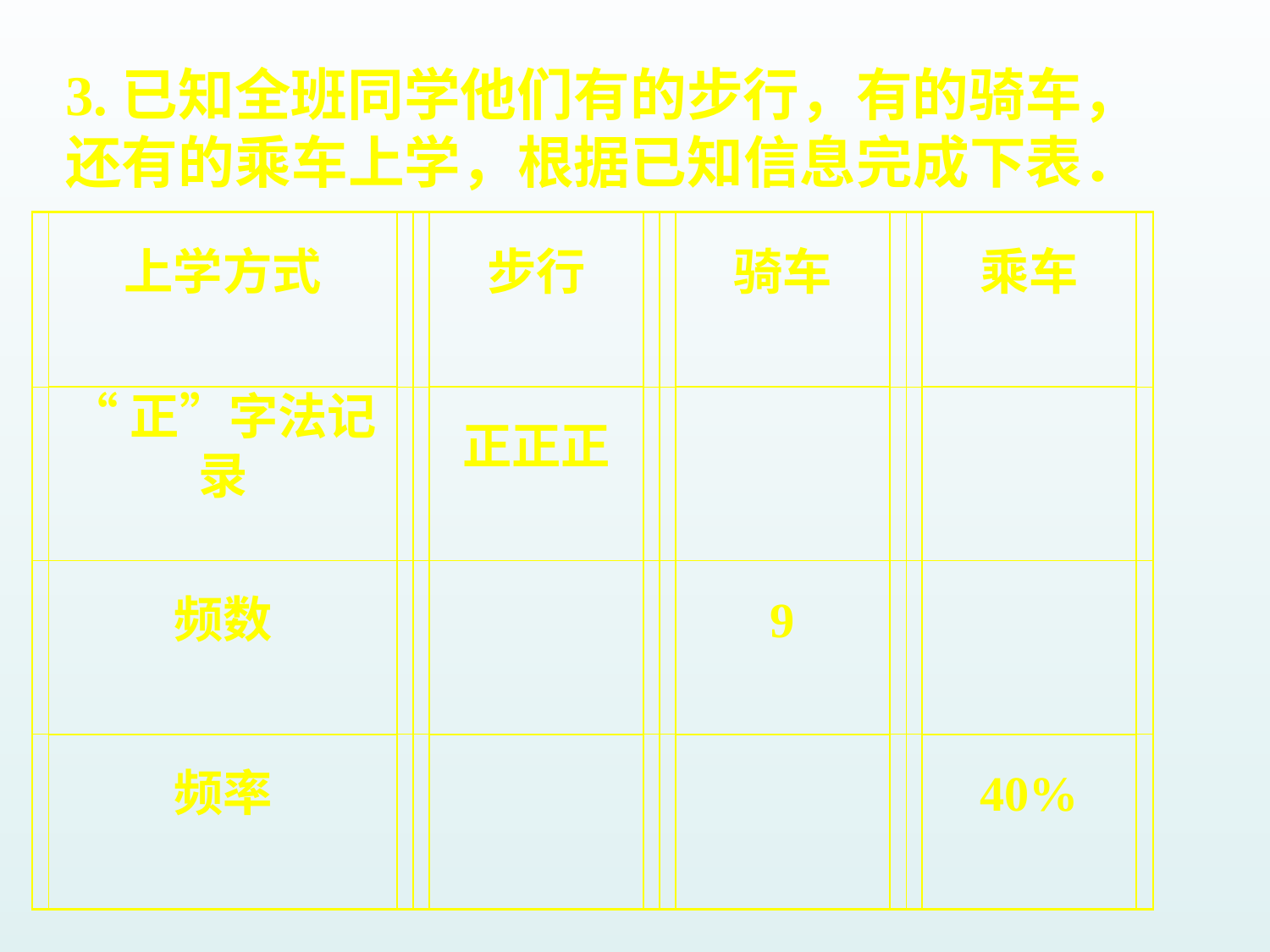

3.已知全班同学他们有的步行，有的骑车，还有的乘车上学，根据已知信息完成下表．

上学方式

步行

骑车

乘车

“正”字法记录

正正正

频数

9

频率

40%